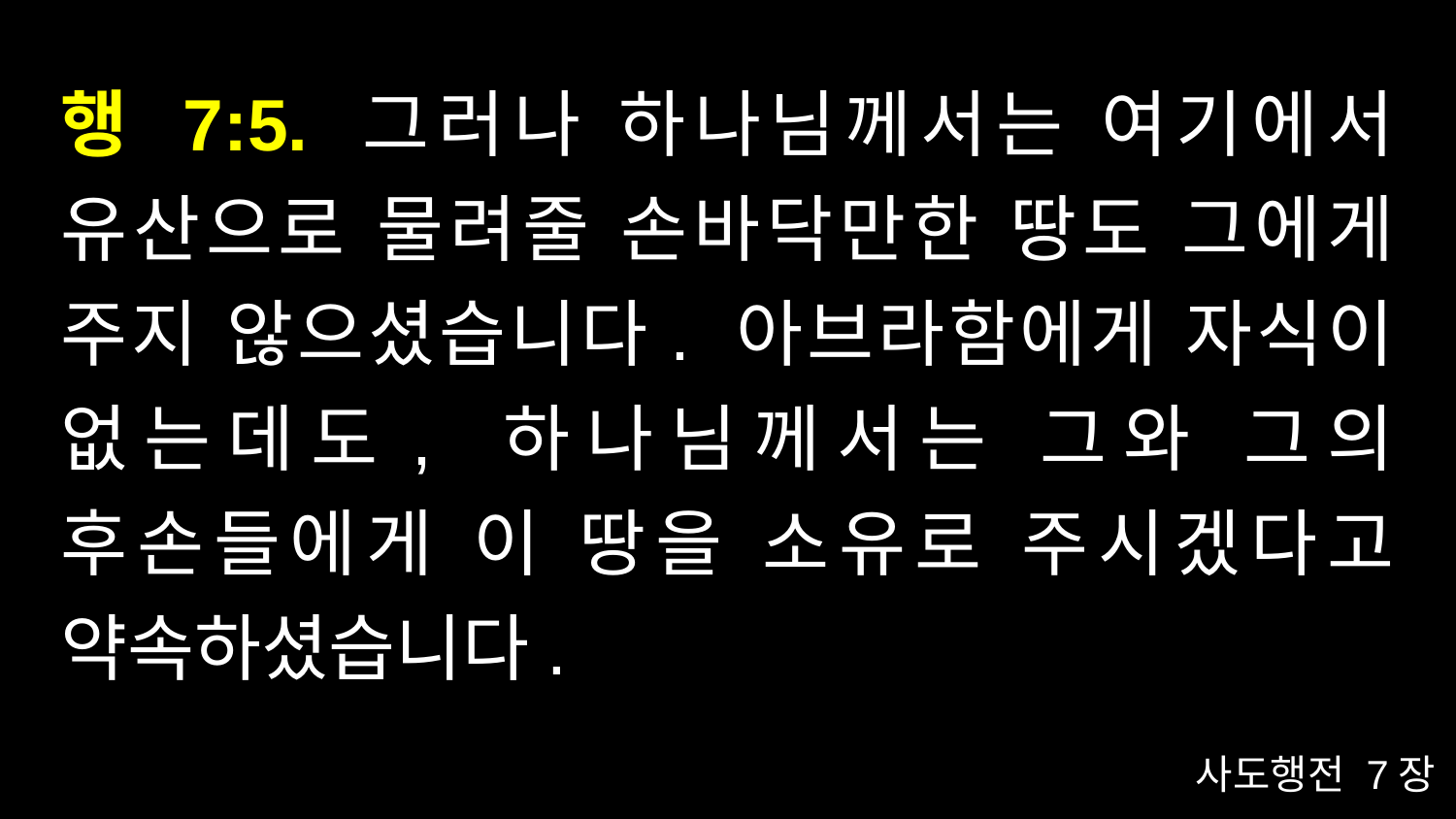

# 행 7:5. 그러나 하나님께서는 여기에서 유산으로 물려줄 손바닥만한 땅도 그에게 주지 않으셨습니다. 아브라함에게 자식이 없는데도, 하나님께서는 그와 그의 후손들에게 이 땅을 소유로 주시겠다고 약속하셨습니다.
사도행전 7장